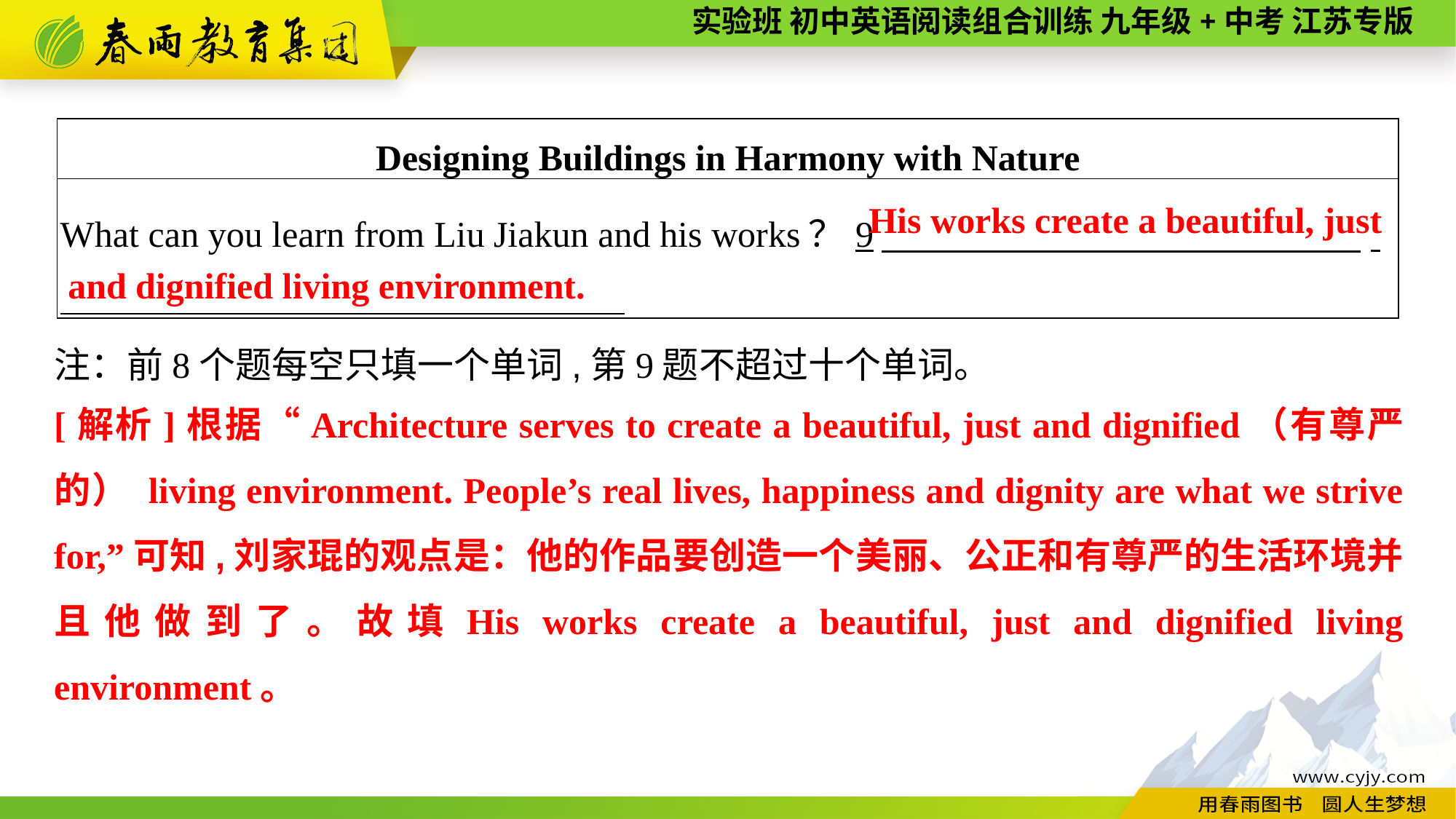

| Designing Buildings in Harmony with Nature |
| --- |
| What can you learn from Liu Jiakun and his works？9　 . . |
His works create a beautiful, just and dignified living environment.
注：前8个题每空只填一个单词,第9题不超过十个单词。
[解析]根据“Architecture serves to create a beautiful, just and dignified（有尊严的） living environment. People’s real lives, happiness and dignity are what we strive for,”可知,刘家琨的观点是：他的作品要创造一个美丽、公正和有尊严的生活环境并且他做到了。故填His works create a beautiful, just and dignified living environment。